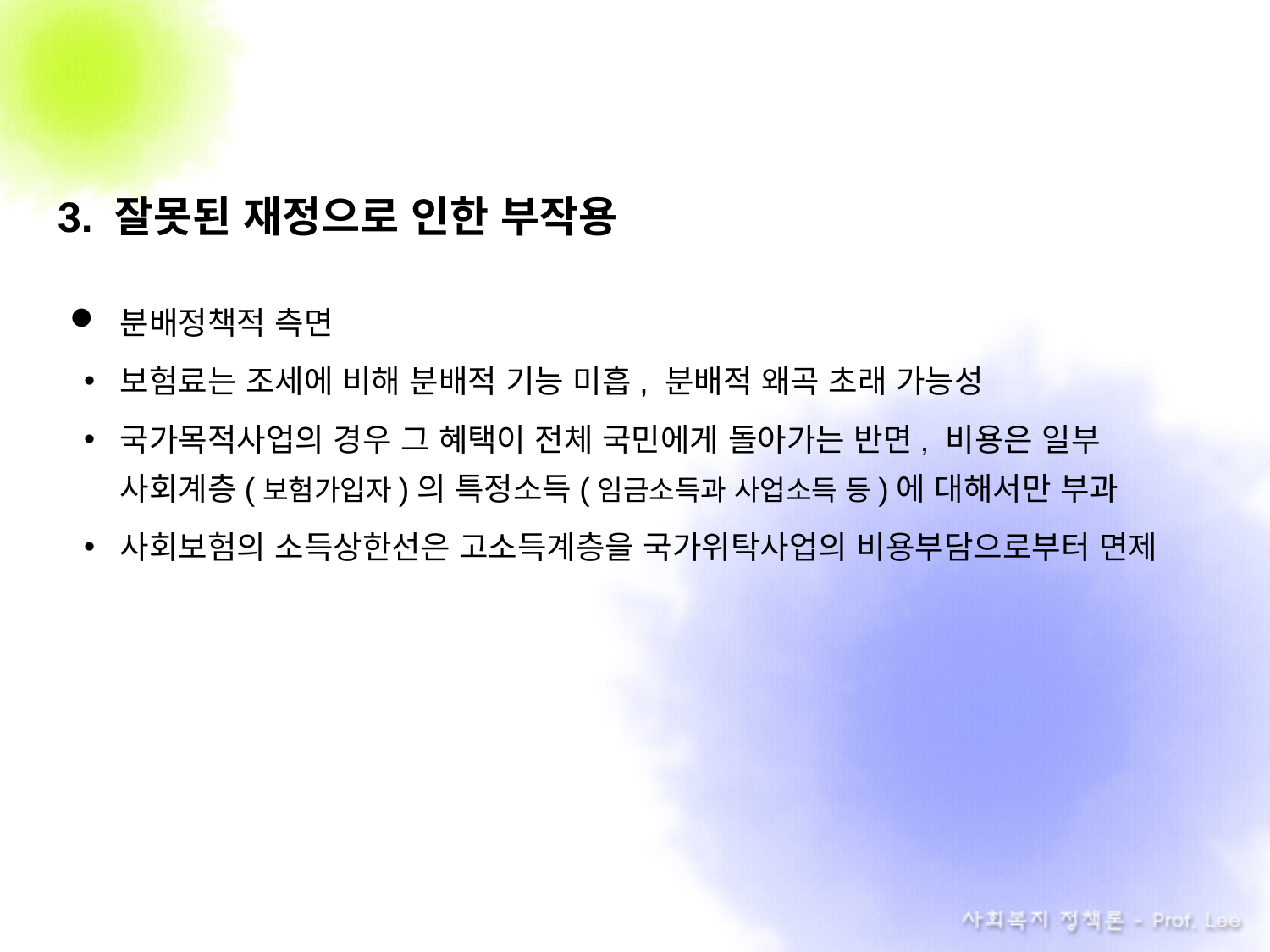

3. 잘못된 재정으로 인한 부작용

분배정책적 측면
보험료는 조세에 비해 분배적 기능 미흡, 분배적 왜곡 초래 가능성
국가목적사업의 경우 그 혜택이 전체 국민에게 돌아가는 반면, 비용은 일부 사회계층(보험가입자)의 특정소득(임금소득과 사업소득 등)에 대해서만 부과
사회보험의 소득상한선은 고소득계층을 국가위탁사업의 비용부담으로부터 면제